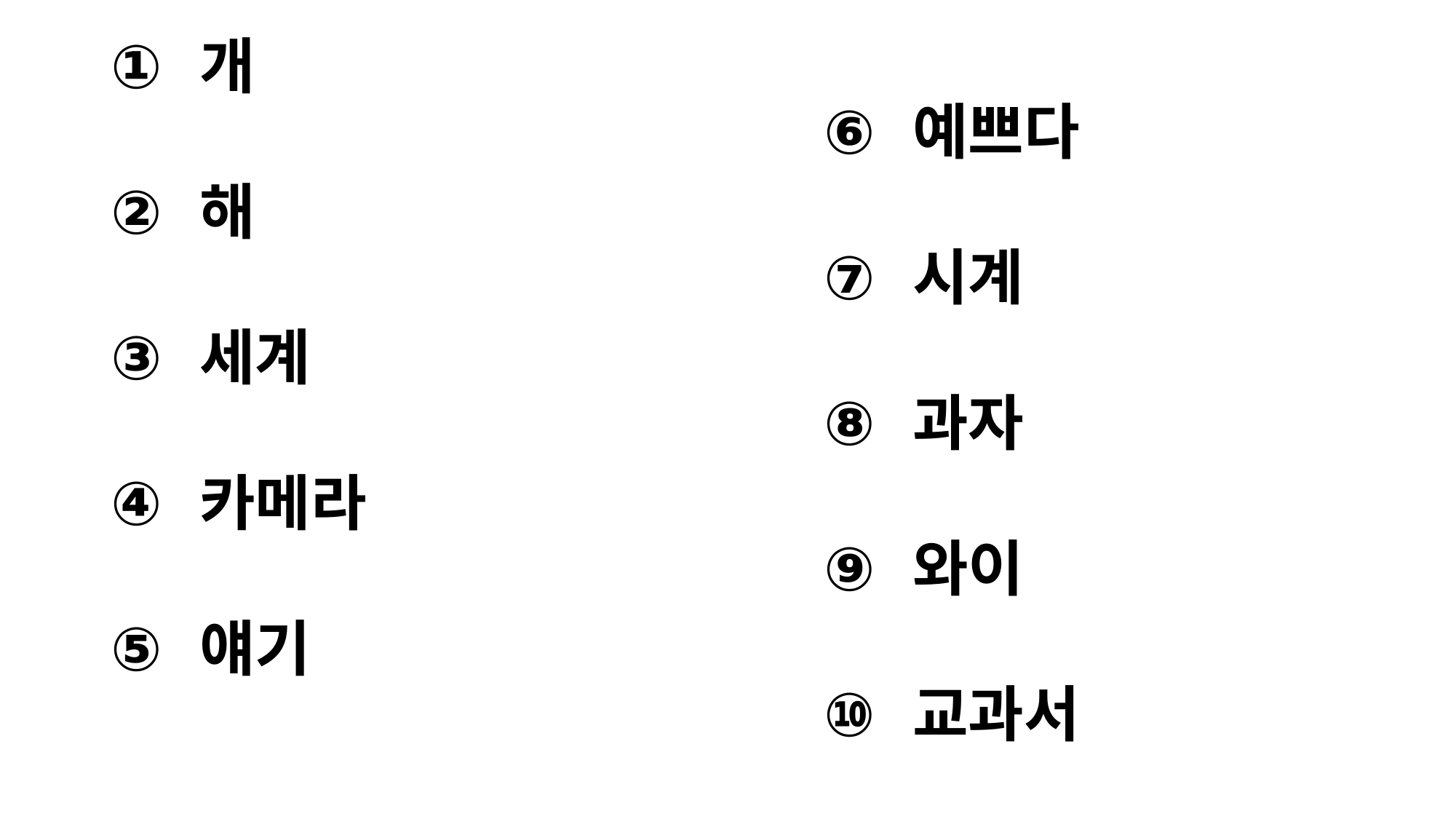

#
개
해
세계
카메라
얘기
예쁘다
시계
과자
와이
교과서